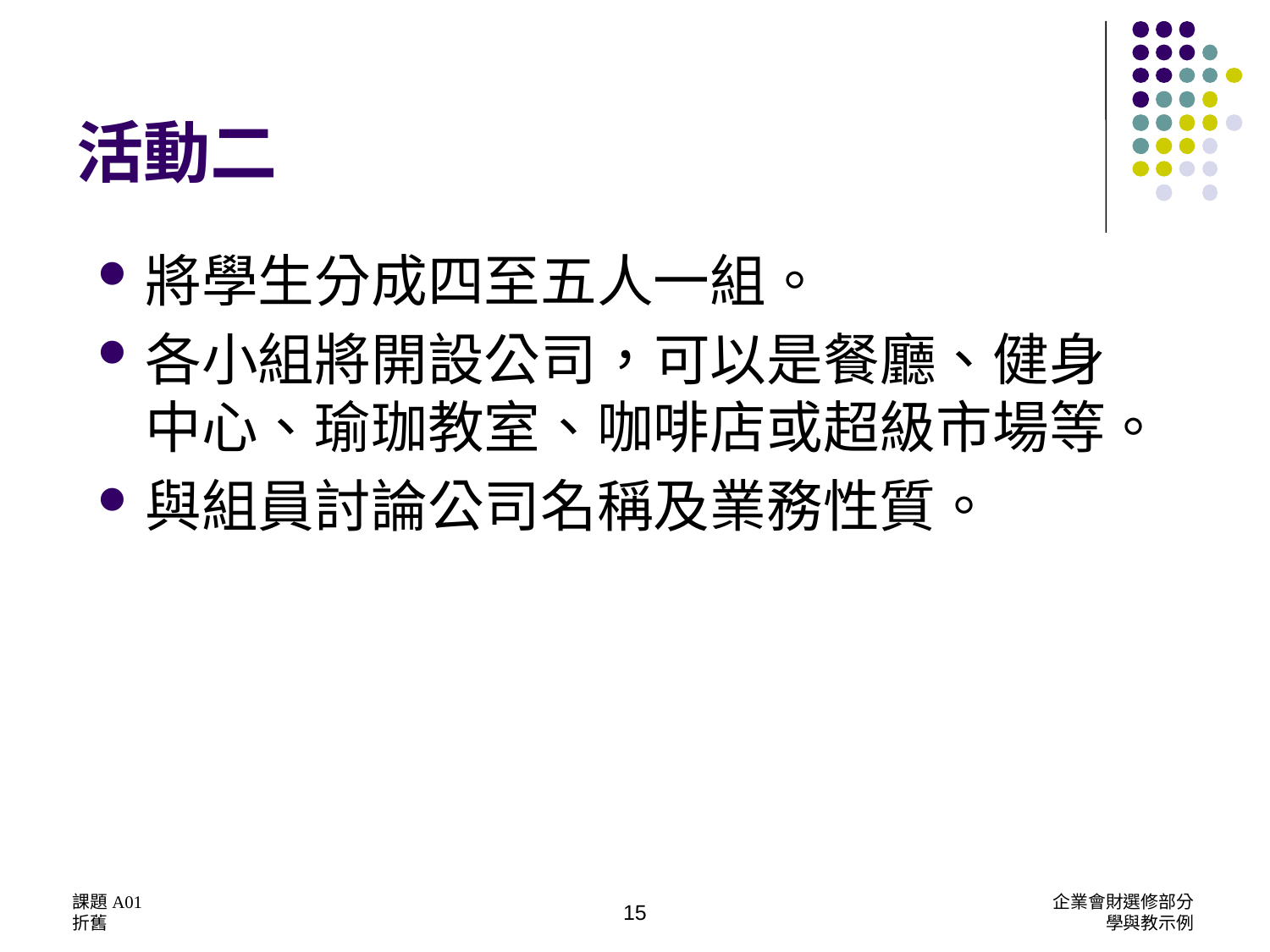

# 活動二
將學生分成四至五人一組。
各小組將開設公司，可以是餐廳、健身中心、瑜珈教室、咖啡店或超級市場等。
與組員討論公司名稱及業務性質。

課題A01
折舊
企業會財選修部分
學與教示例

15